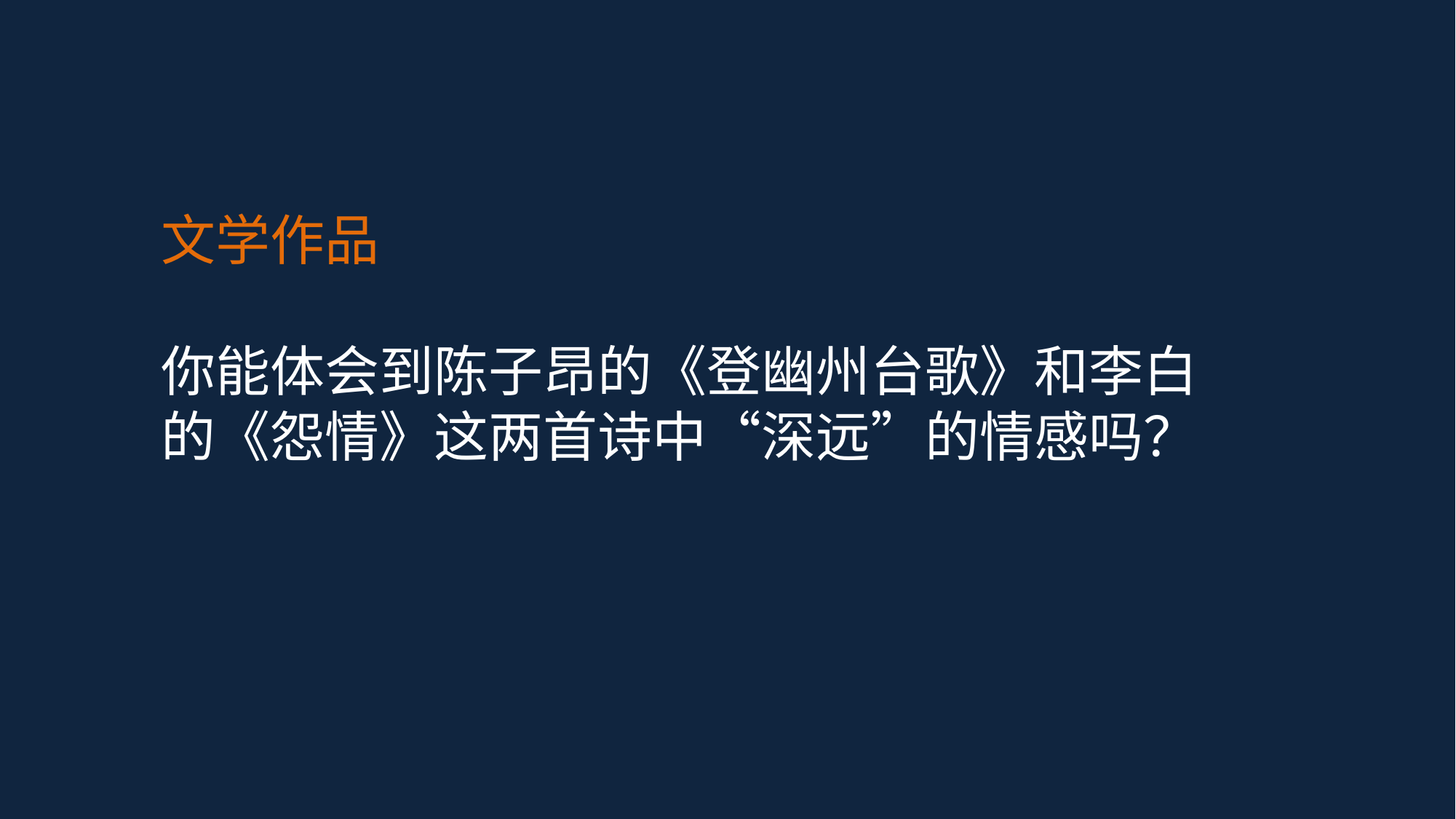

文学作品

你能体会到陈子昂的《登幽州台歌》和李白的《怨情》这两首诗中“深远”的情感吗？